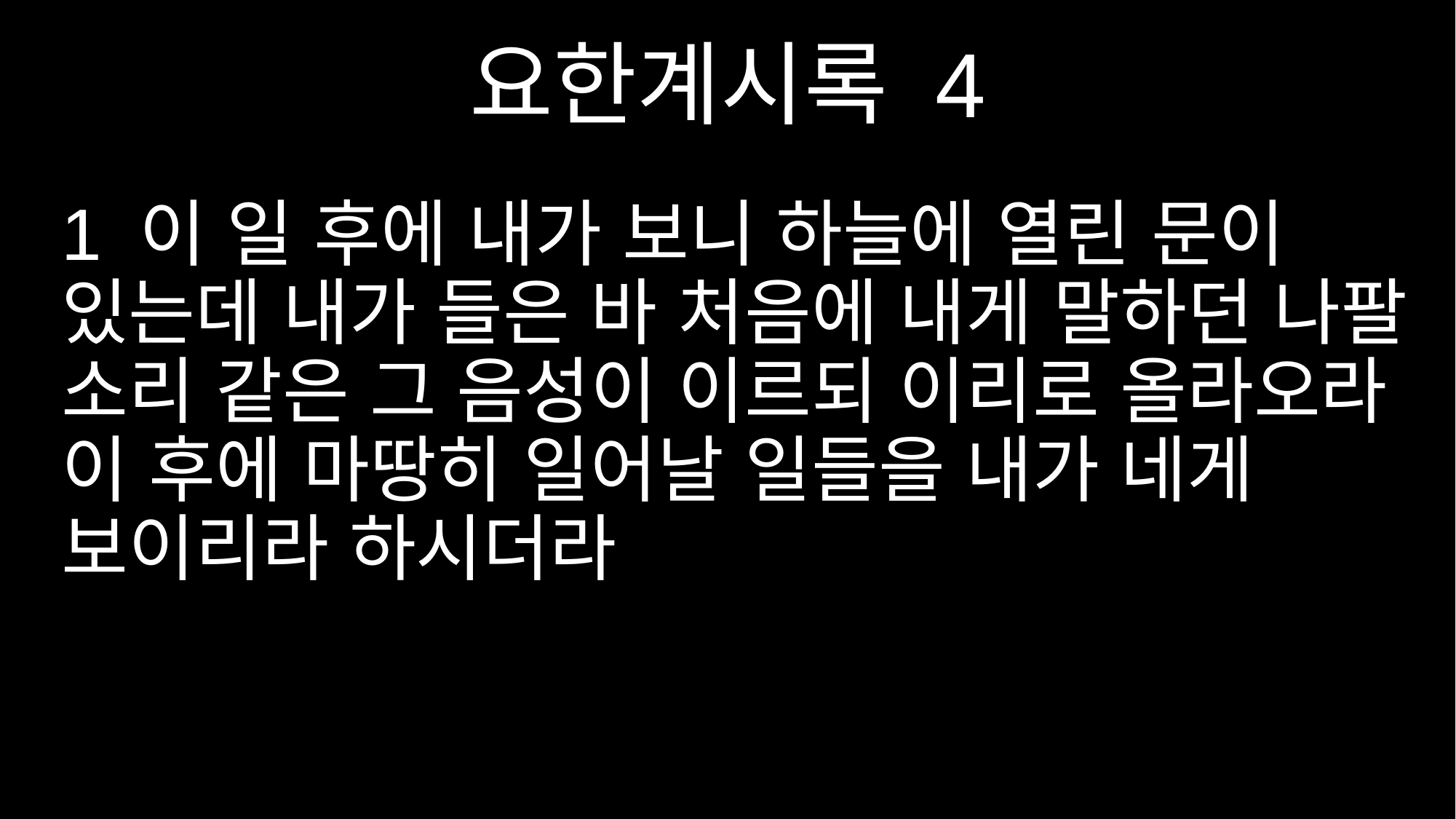

요한계시록 4
1 이 일 후에 내가 보니 하늘에 열린 문이 있는데 내가 들은 바 처음에 내게 말하던 나팔 소리 같은 그 음성이 이르되 이리로 올라오라 이 후에 마땅히 일어날 일들을 내가 네게 보이리라 하시더라